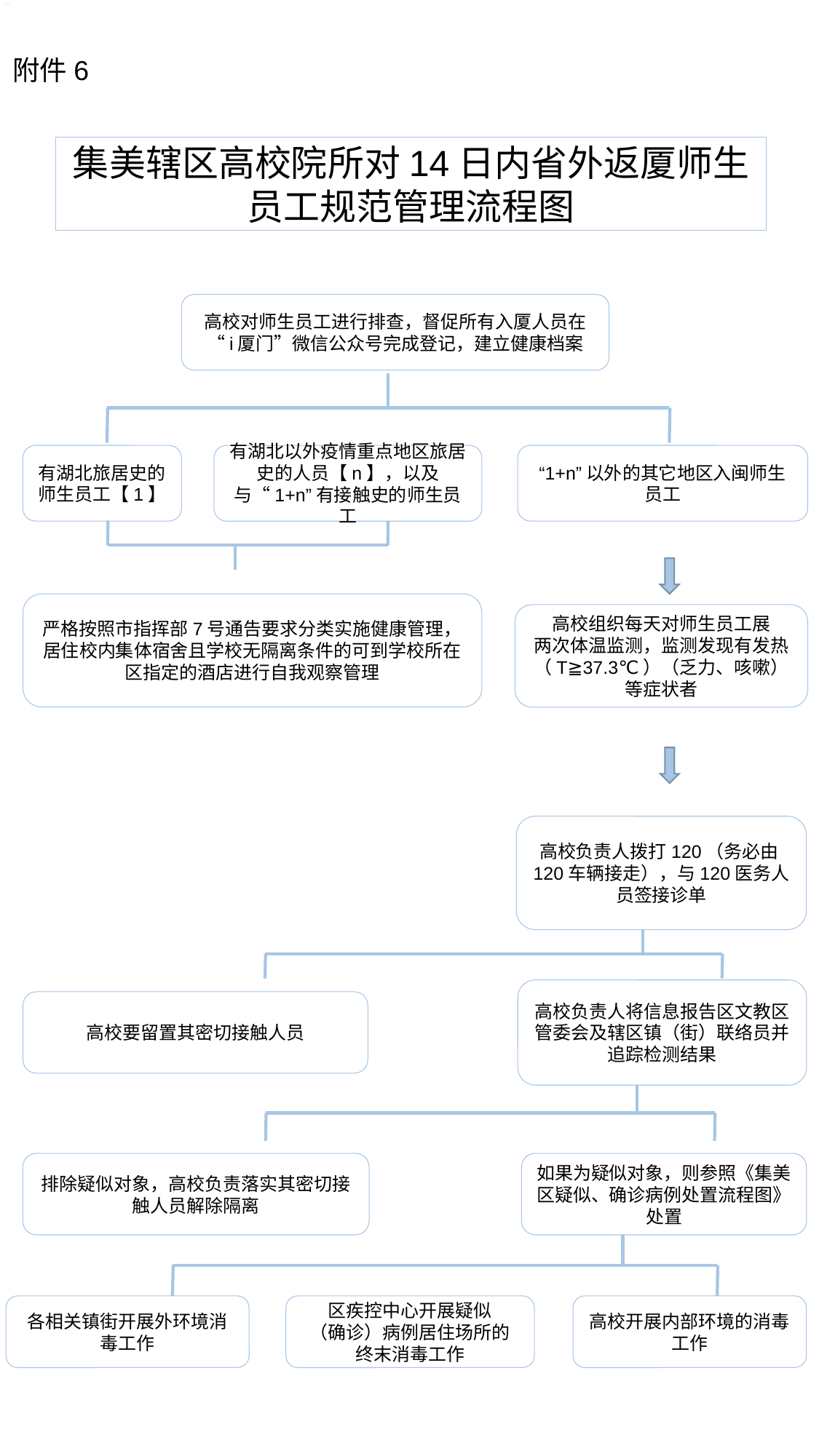

附件6
# 集美辖区高校院所对14日内省外返厦师生员工规范管理流程图
高校对师生员工进行排查，督促所有入厦人员在“i厦门”微信公众号完成登记，建立健康档案
有湖北旅居史的师生员工【1】
有湖北以外疫情重点地区旅居史的人员【n】，以及与“1+n”有接触史的师生员工
“1+n”以外的其它地区入闽师生员工

严格按照市指挥部7号通告要求分类实施健康管理，居住校内集体宿舍且学校无隔离条件的可到学校所在区指定的酒店进行自我观察管理
高校组织每天对师生员工展
两次体温监测，监测发现有发热（T≧37.3℃）（乏力、咳嗽）等症状者

高校负责人拨打120（务必由120车辆接走），与120医务人员签接诊单
高校负责人将信息报告区文教区管委会及辖区镇（街）联络员并追踪检测结果
高校要留置其密切接触人员
排除疑似对象，高校负责落实其密切接触人员解除隔离
如果为疑似对象，则参照《集美区疑似、确诊病例处置流程图》处置
各相关镇街开展外环境消毒工作
区疾控中心开展疑似
（确诊）病例居住场所的
终末消毒工作
高校开展内部环境的消毒工作